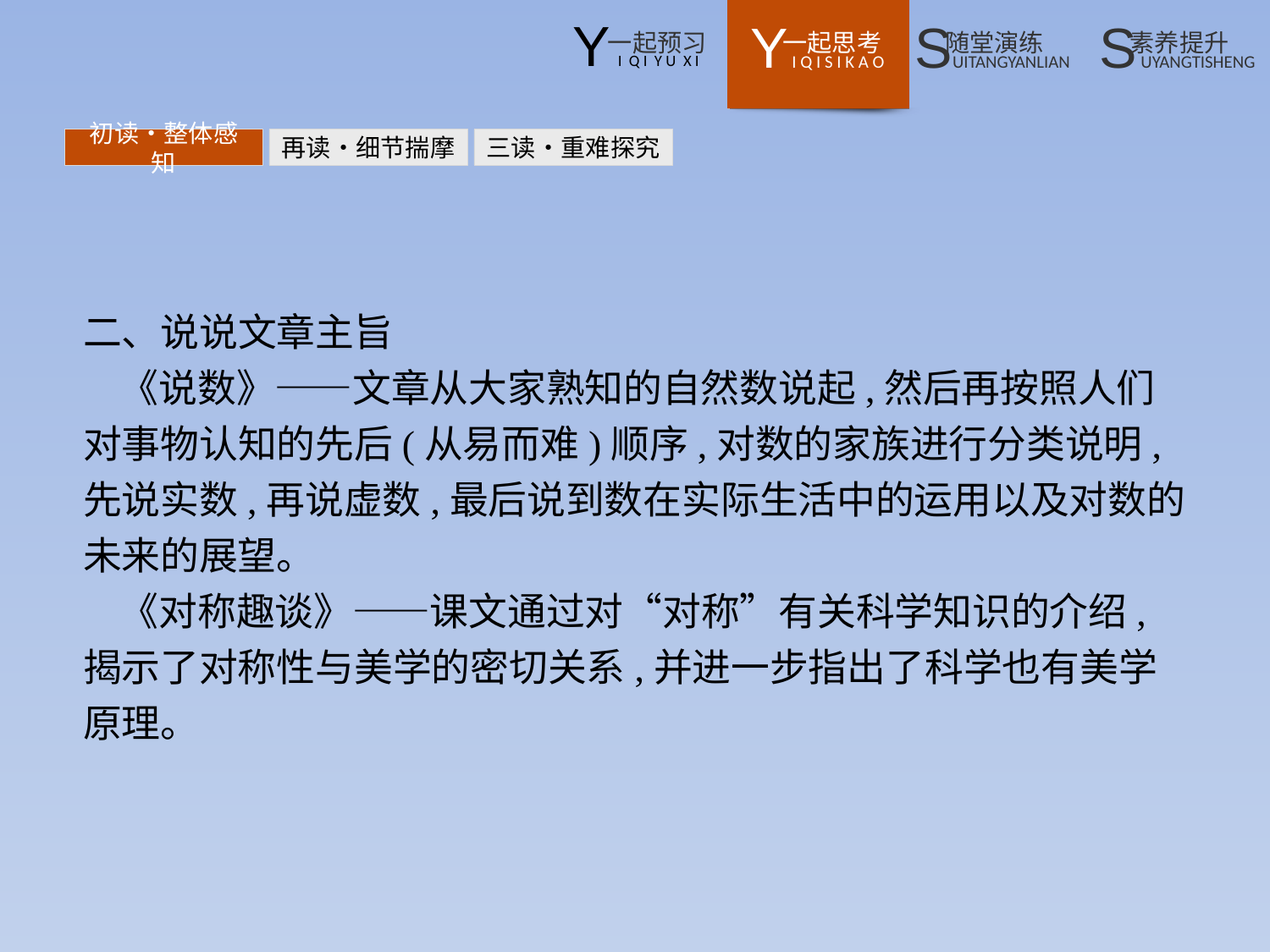

初读•整体感知
再读•细节揣摩
三读•重难探究
二、说说文章主旨
《说数》——文章从大家熟知的自然数说起,然后再按照人们对事物认知的先后(从易而难)顺序,对数的家族进行分类说明,先说实数,再说虚数,最后说到数在实际生活中的运用以及对数的未来的展望。
《对称趣谈》——课文通过对“对称”有关科学知识的介绍,揭示了对称性与美学的密切关系,并进一步指出了科学也有美学原理。